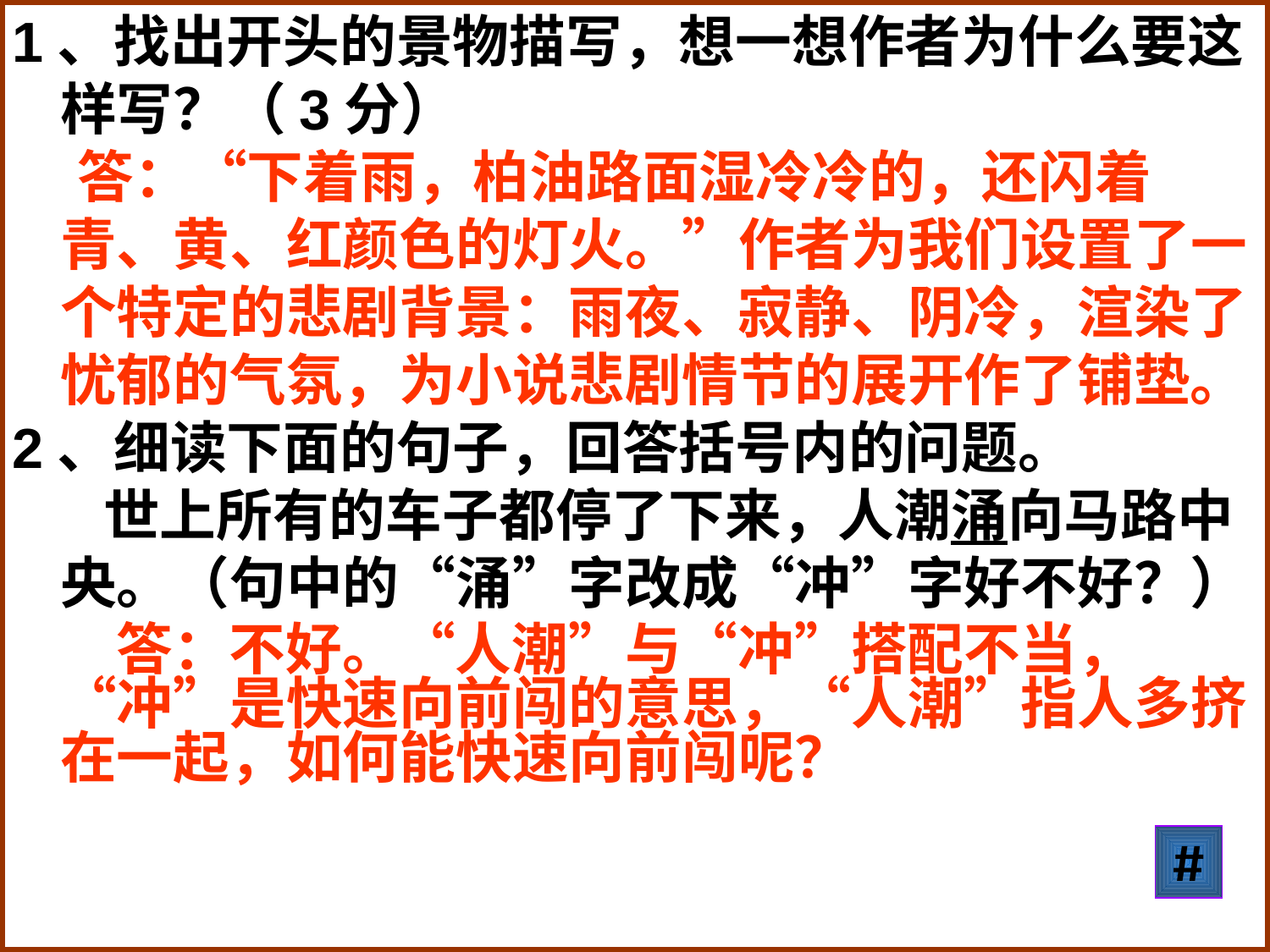

1、找出开头的景物描写，想一想作者为什么要这样写？（3分）
    答：“下着雨，柏油路面湿冷冷的，还闪着青、黄、红颜色的灯火。”作者为我们设置了一个特定的悲剧背景：雨夜、寂静、阴冷，渲染了忧郁的气氛，为小说悲剧情节的展开作了铺垫。
2、细读下面的句子，回答括号内的问题。
      世上所有的车子都停了下来，人潮涌向马路中央。（句中的“涌”字改成“冲”字好不好？）
       答：不好。“人潮”与“冲”搭配不当，“冲”是快速向前闯的意思，“人潮”指人多挤在一起，如何能快速向前闯呢？

#